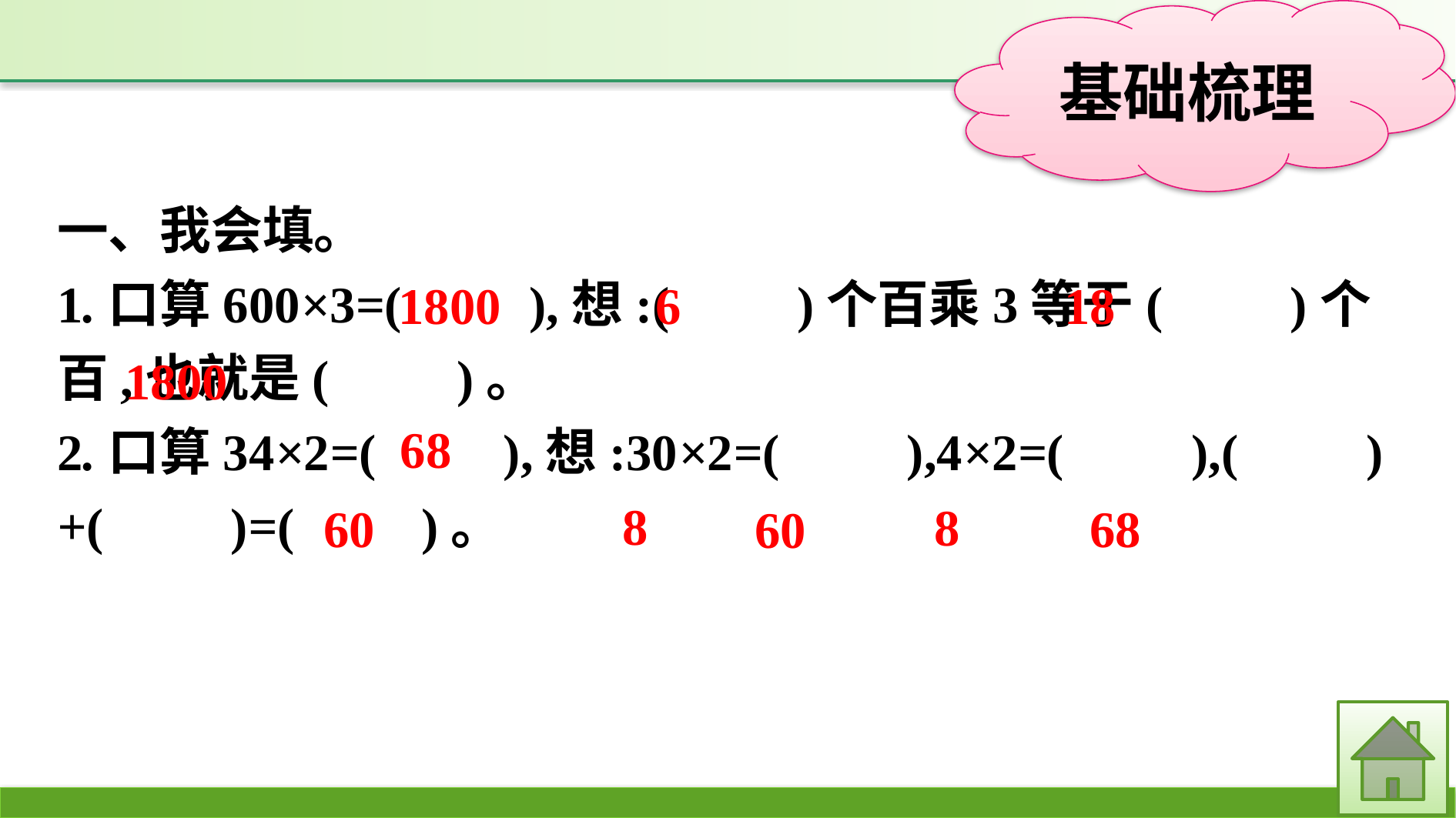

一、我会填。
1.口算600×3=(　　),想:(　　)个百乘3等于(　　)个百,也就是(　　)。
2.口算34×2=(　　),想:30×2=(　　),4×2=(　　),(　　)+(　　)=(　　)。
18
1800
6
1800
68
8
8
60
68
60